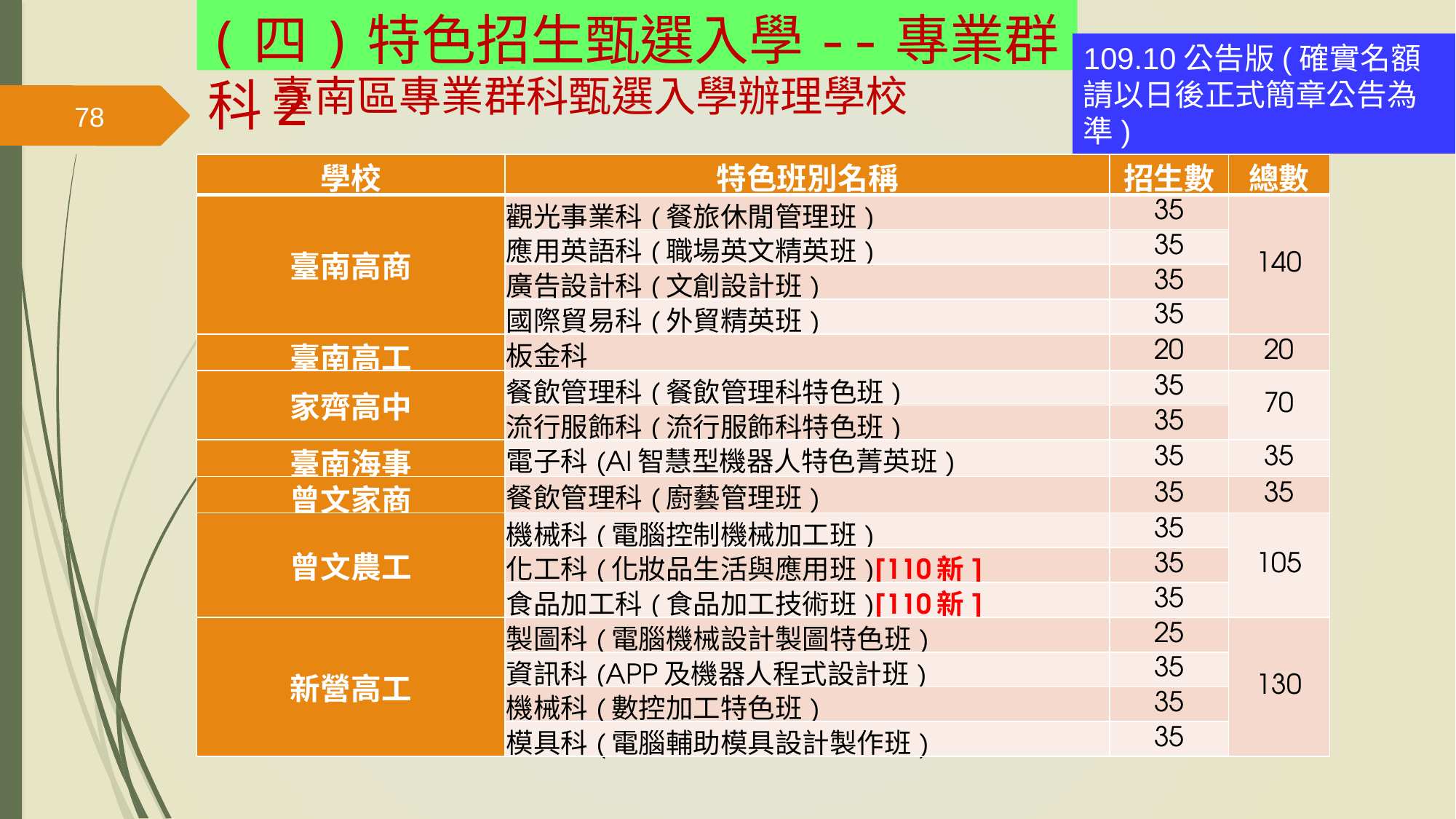

(四)特色招生甄選入學--專業群科2
109.10公告版(確實名額請以日後正式簡章公告為準)
# 臺南區專業群科甄選入學辦理學校
78
| 學校 | 特色班別名稱 | 招生數 | 總數 |
| --- | --- | --- | --- |
| 臺南高商 | 觀光事業科(餐旅休閒管理班) | 35 | 140 |
|  | 應用英語科(職場英文精英班) | 35 |  |
|  | 廣告設計科(文創設計班) | 35 |  |
|  | 國際貿易科(外貿精英班) | 35 |  |
| 臺南高工 | 板金科 | 20 | 20 |
| 家齊高中 | 餐飲管理科(餐飲管理科特色班) | 35 | 70 |
|  | 流行服飾科(流行服飾科特色班) | 35 |  |
| 臺南海事 | 電子科(AI智慧型機器人特色菁英班) | 35 | 35 |
| 曾文家商 | 餐飲管理科(廚藝管理班) | 35 | 35 |
| 曾文農工 | 機械科(電腦控制機械加工班) | 35 | 105 |
|  | 化工科(化妝品生活與應用班)[110新] | 35 |  |
|  | 食品加工科(食品加工技術班)[110新] | 35 |  |
| 新營高工 | 製圖科(電腦機械設計製圖特色班) | 25 | 130 |
|  | 資訊科(APP及機器人程式設計班) | 35 |  |
|  | 機械科(數控加工特色班) | 35 |  |
|  | 模具科(電腦輔助模具設計製作班) | 35 |  |